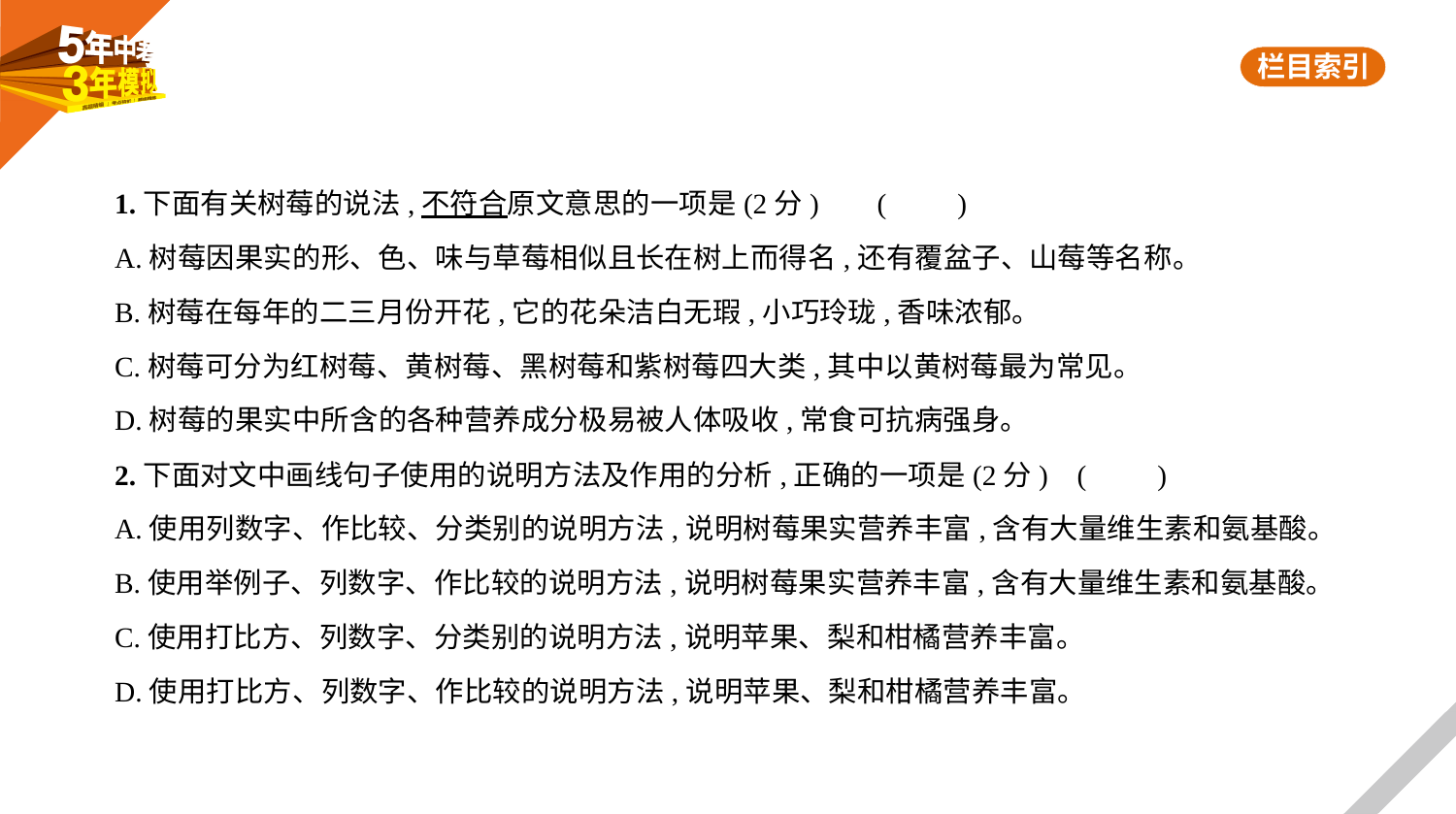

1.下面有关树莓的说法,不符合原文意思的一项是(2分)     (　　)
A.树莓因果实的形、色、味与草莓相似且长在树上而得名,还有覆盆子、山莓等名称。
B.树莓在每年的二三月份开花,它的花朵洁白无瑕,小巧玲珑,香味浓郁。
C.树莓可分为红树莓、黄树莓、黑树莓和紫树莓四大类,其中以黄树莓最为常见。
D.树莓的果实中所含的各种营养成分极易被人体吸收,常食可抗病强身。
2.下面对文中画线句子使用的说明方法及作用的分析,正确的一项是(2分) (　　)
A.使用列数字、作比较、分类别的说明方法,说明树莓果实营养丰富,含有大量维生素和氨基酸。
B.使用举例子、列数字、作比较的说明方法,说明树莓果实营养丰富,含有大量维生素和氨基酸。
C.使用打比方、列数字、分类别的说明方法,说明苹果、梨和柑橘营养丰富。
D.使用打比方、列数字、作比较的说明方法,说明苹果、梨和柑橘营养丰富。